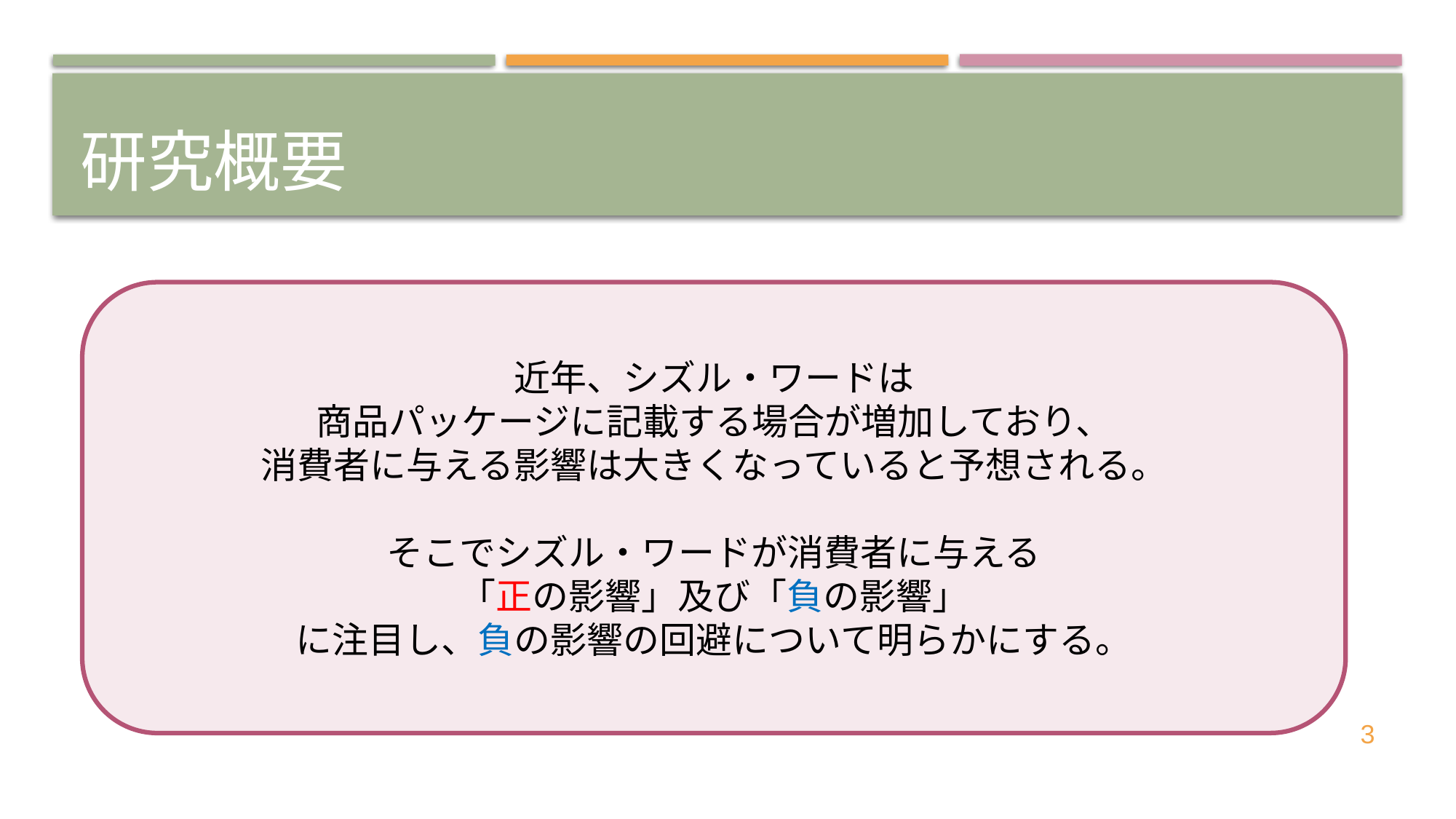

# 研究概要
近年、シズル・ワードは
商品パッケージに記載する場合が増加しており、
消費者に与える影響は大きくなっていると予想される。

そこでシズル・ワードが消費者に与える
「正の影響」及び「負の影響」
に注目し、負の影響の回避について明らかにする。
3